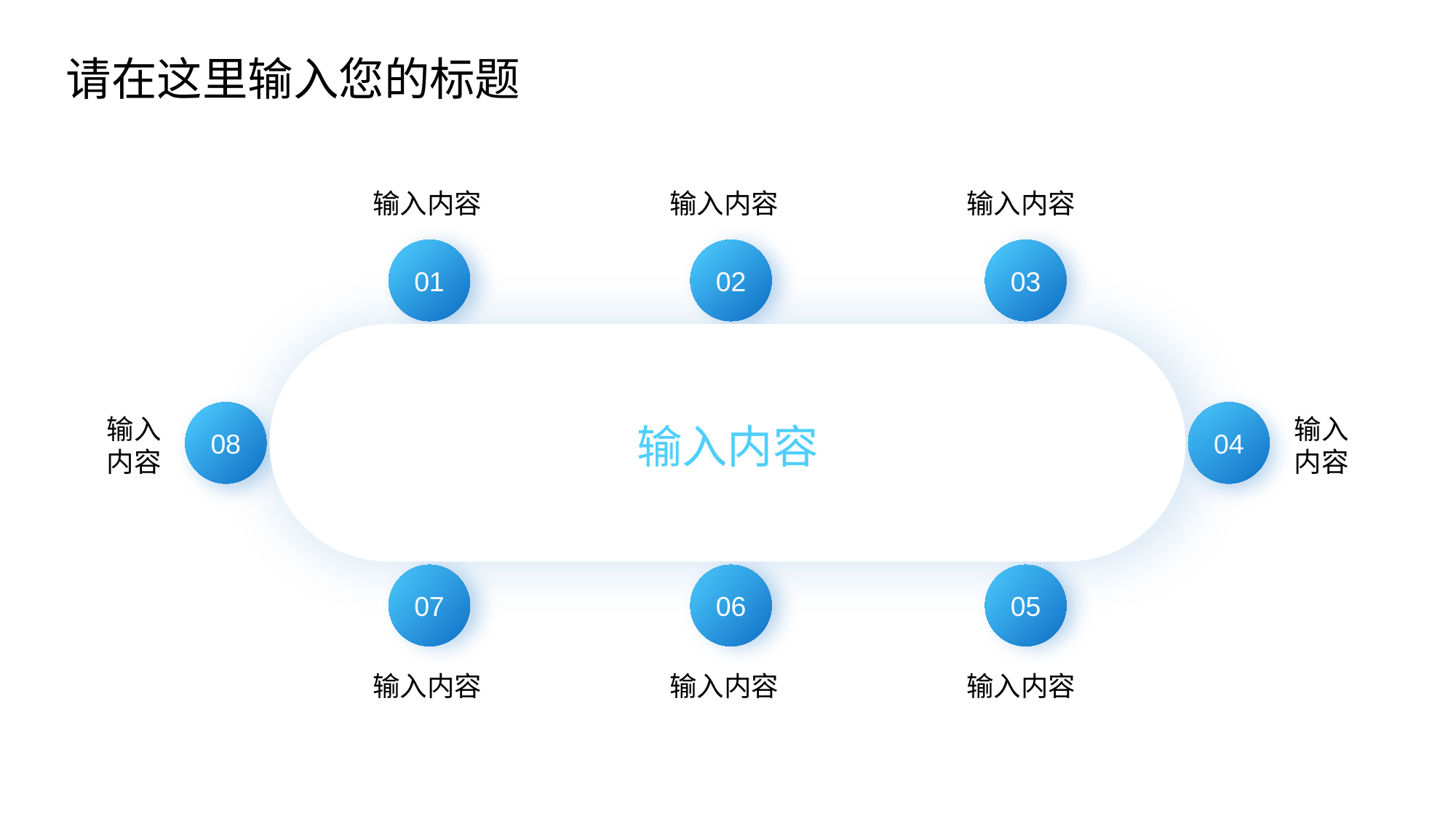

请在这里输入您的标题
输入内容
输入内容
输入内容

01
02
03

08
04
输入
内容
输入
内容
输入内容
07
06
05
输入内容
输入内容
输入内容